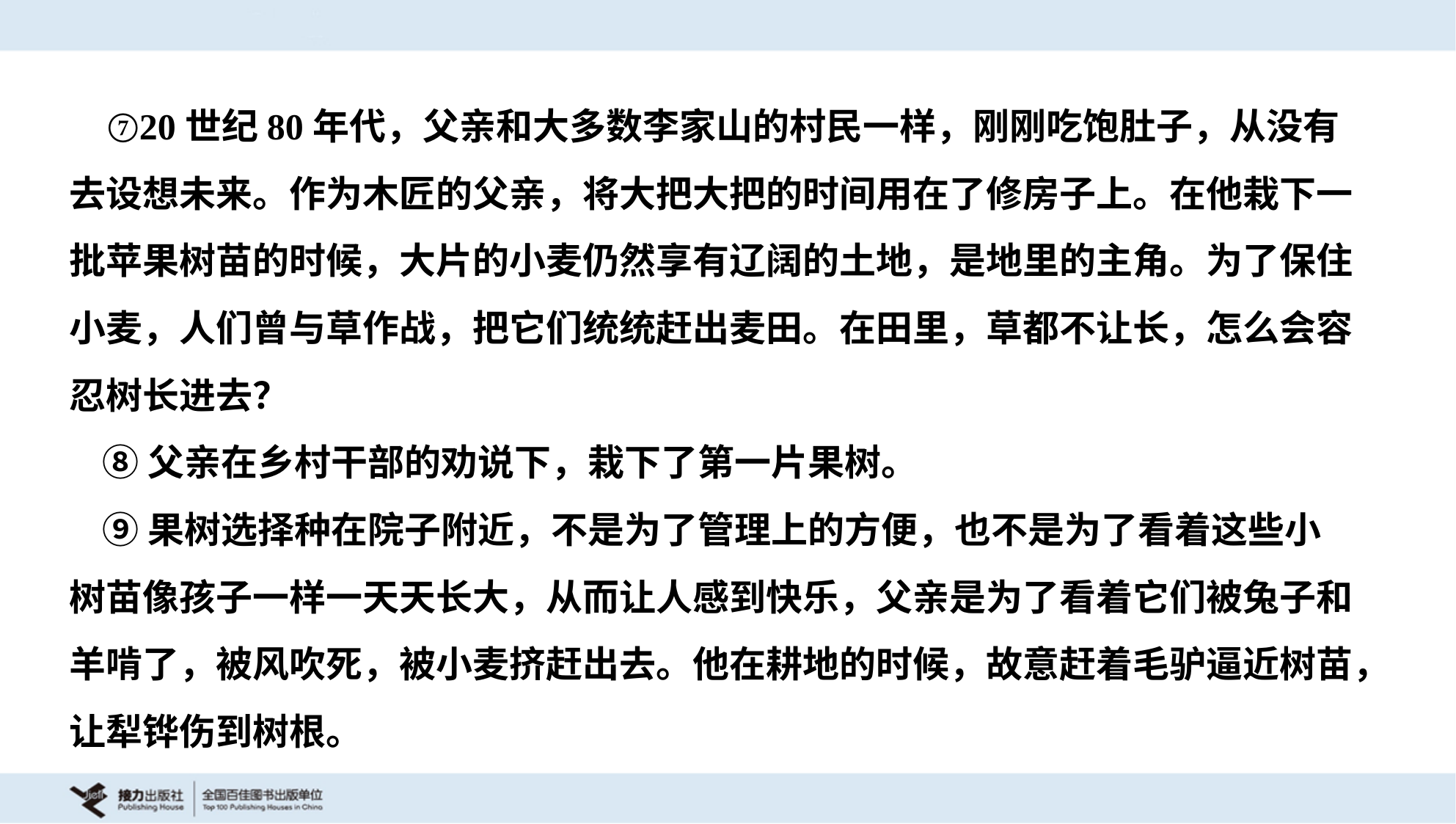

⑦20世纪80年代，父亲和大多数李家山的村民一样，刚刚吃饱肚子，从没有
去设想未来。作为木匠的父亲，将大把大把的时间用在了修房子上。在他栽下一
批苹果树苗的时候，大片的小麦仍然享有辽阔的土地，是地里的主角。为了保住
小麦，人们曾与草作战，把它们统统赶出麦田。在田里，草都不让长，怎么会容
忍树长进去？
    ⑧父亲在乡村干部的劝说下，栽下了第一片果树。
    ⑨果树选择种在院子附近，不是为了管理上的方便，也不是为了看着这些小
树苗像孩子一样一天天长大，从而让人感到快乐，父亲是为了看着它们被兔子和
羊啃了，被风吹死，被小麦挤赶出去。他在耕地的时候，故意赶着毛驴逼近树苗，
让犁铧伤到树根。